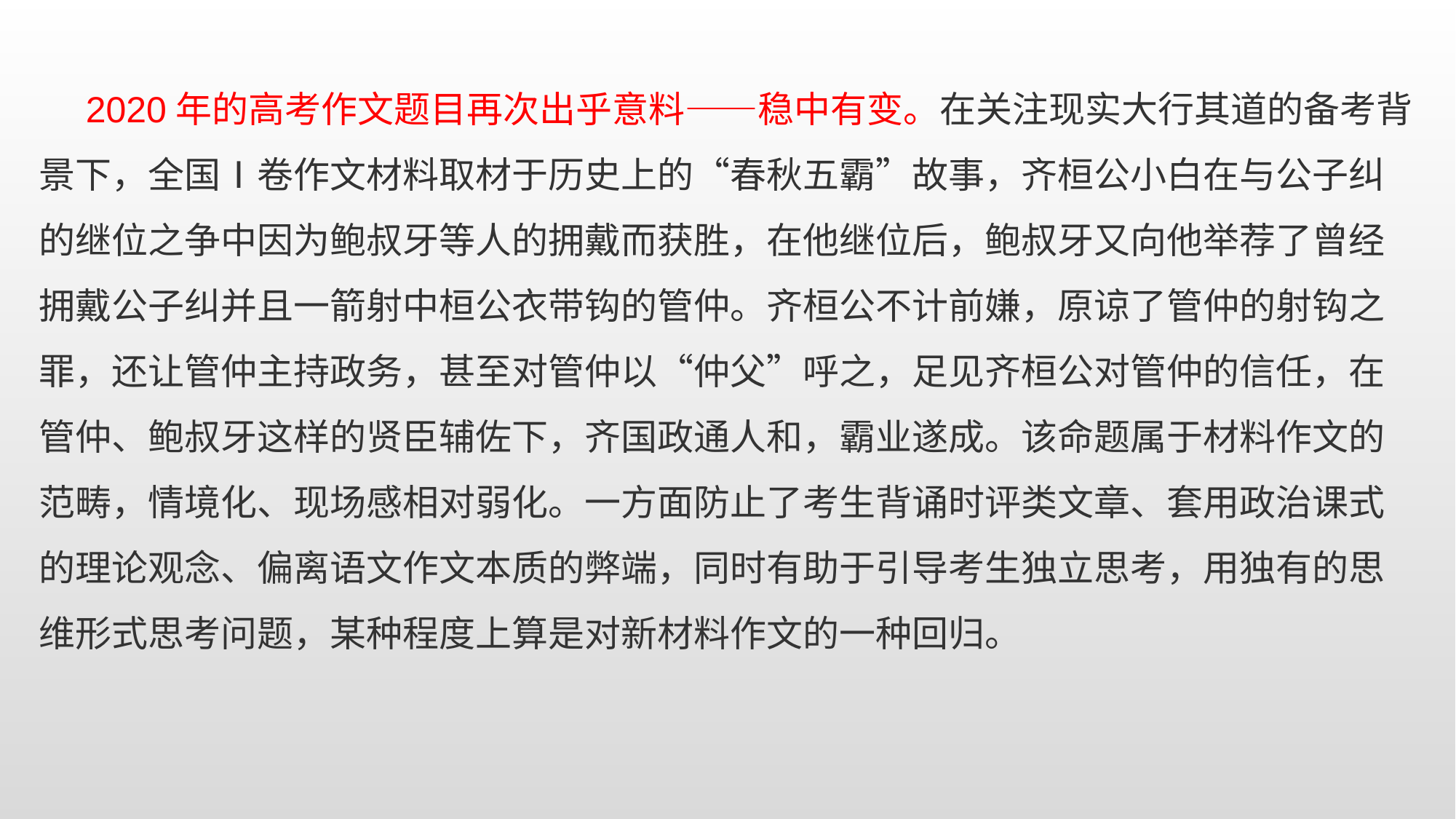

2020年的高考作文题目再次出乎意料——稳中有变。在关注现实大行其道的备考背景下，全国Ⅰ卷作文材料取材于历史上的“春秋五霸”故事，齐桓公小白在与公子纠的继位之争中因为鲍叔牙等人的拥戴而获胜，在他继位后，鲍叔牙又向他举荐了曾经拥戴公子纠并且一箭射中桓公衣带钩的管仲。齐桓公不计前嫌，原谅了管仲的射钩之罪，还让管仲主持政务，甚至对管仲以“仲父”呼之，足见齐桓公对管仲的信任，在管仲、鲍叔牙这样的贤臣辅佐下，齐国政通人和，霸业遂成。该命题属于材料作文的范畴，情境化、现场感相对弱化。一方面防止了考生背诵时评类文章、套用政治课式的理论观念、偏离语文作文本质的弊端，同时有助于引导考生独立思考，用独有的思维形式思考问题，某种程度上算是对新材料作文的一种回归。